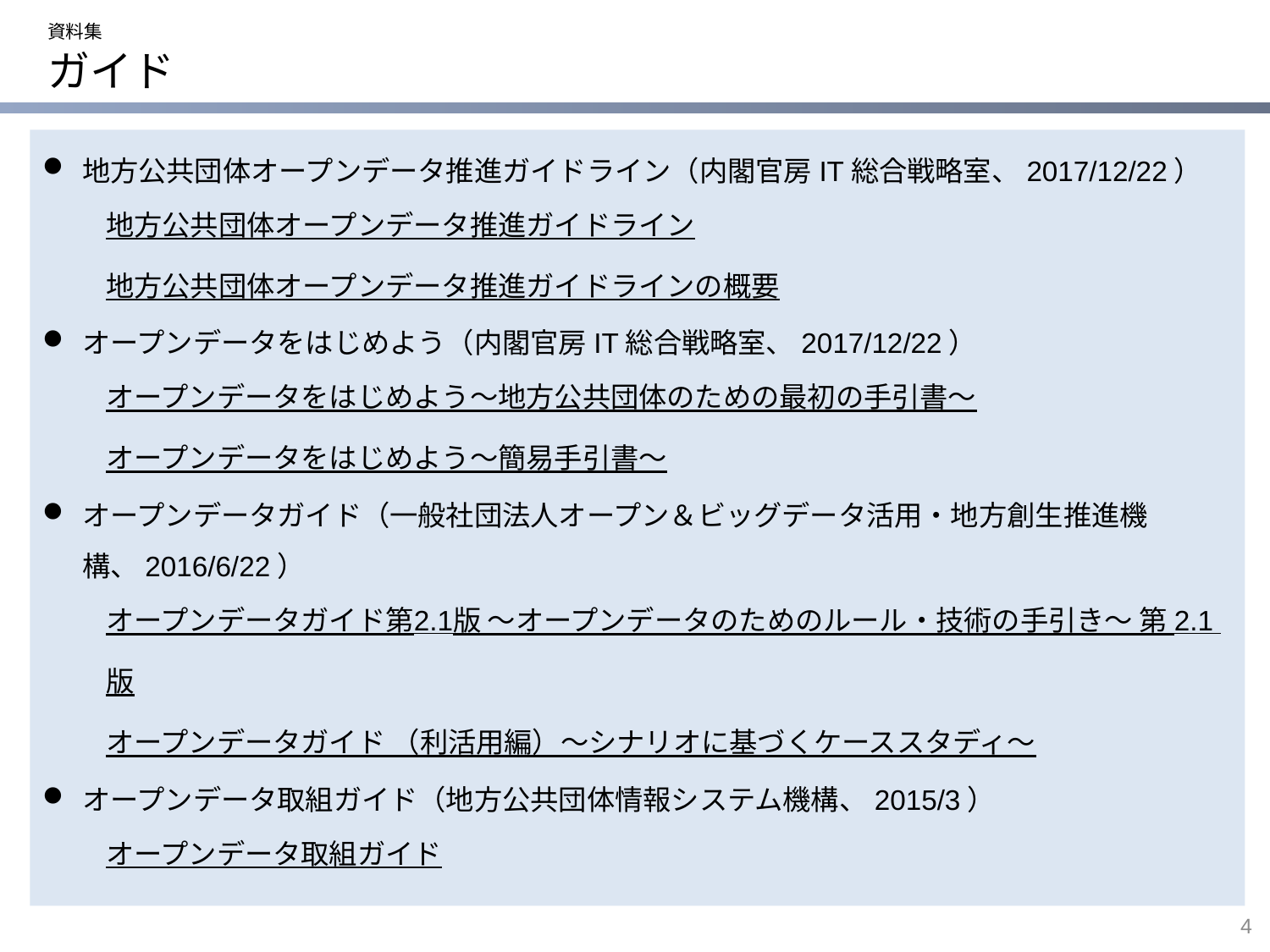

資料集
# ガイド
地方公共団体オープンデータ推進ガイドライン（内閣官房IT総合戦略室、2017/12/22）
地方公共団体オープンデータ推進ガイドライン
地方公共団体オープンデータ推進ガイドラインの概要
オープンデータをはじめよう（内閣官房IT総合戦略室、2017/12/22）
オープンデータをはじめよう～地方公共団体のための最初の手引書～
オープンデータをはじめよう～簡易手引書～
オープンデータガイド（一般社団法人オープン＆ビッグデータ活用・地方創生推進機構、2016/6/22）
オープンデータガイド第2.1版 ～オープンデータのためのルール・技術の手引き～ 第 2.1 版
オープンデータガイド （利活用編）～シナリオに基づくケーススタディ～
オープンデータ取組ガイド（地方公共団体情報システム機構、2015/3）
オープンデータ取組ガイド
4